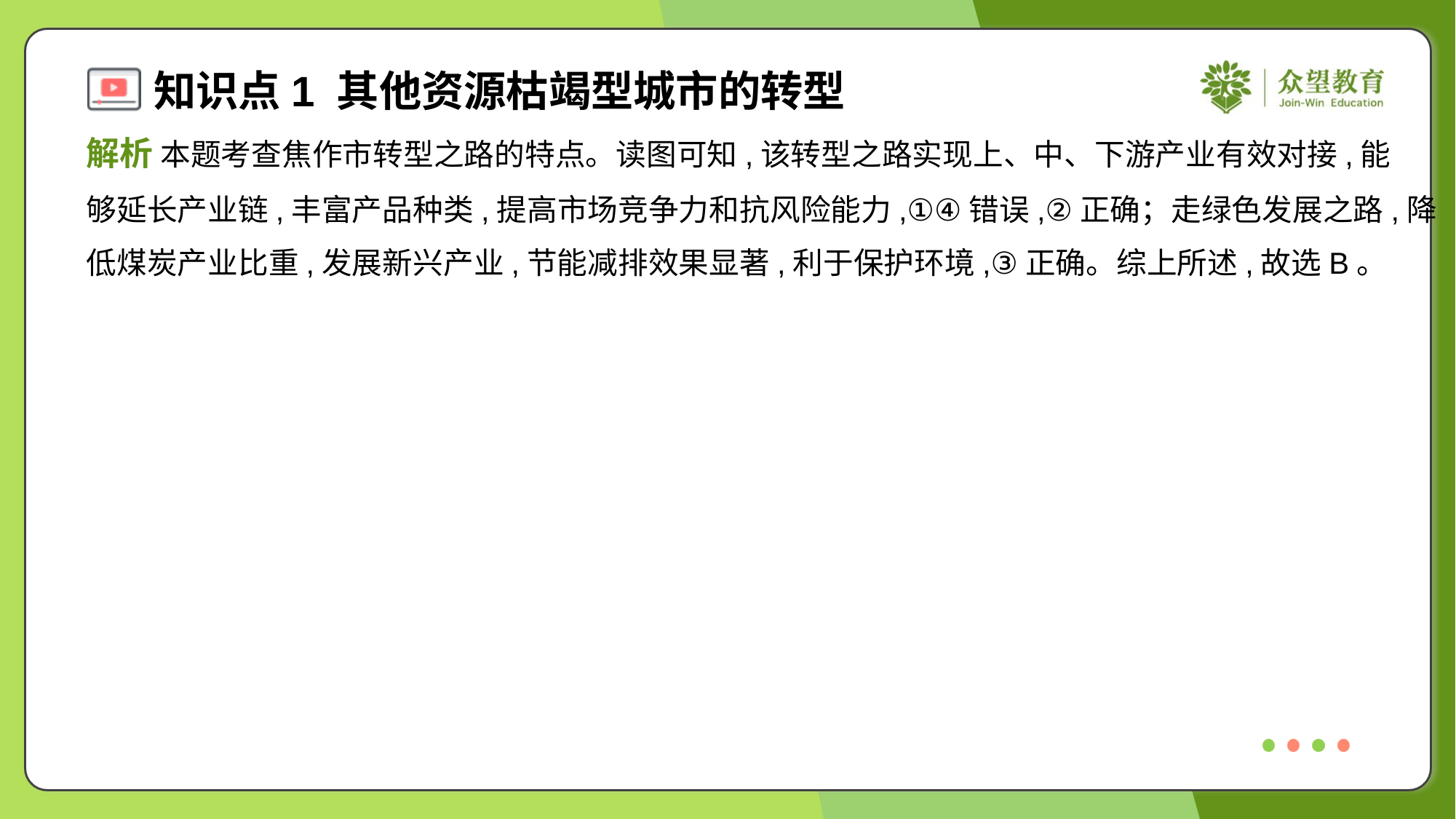

解析 本题考查焦作市转型之路的特点。读图可知,该转型之路实现上、中、下游产业有效对接,能
够延长产业链,丰富产品种类,提高市场竞争力和抗风险能力,①④错误,②正确；走绿色发展之路,降
低煤炭产业比重,发展新兴产业,节能减排效果显著,利于保护环境,③正确。综上所述,故选B。